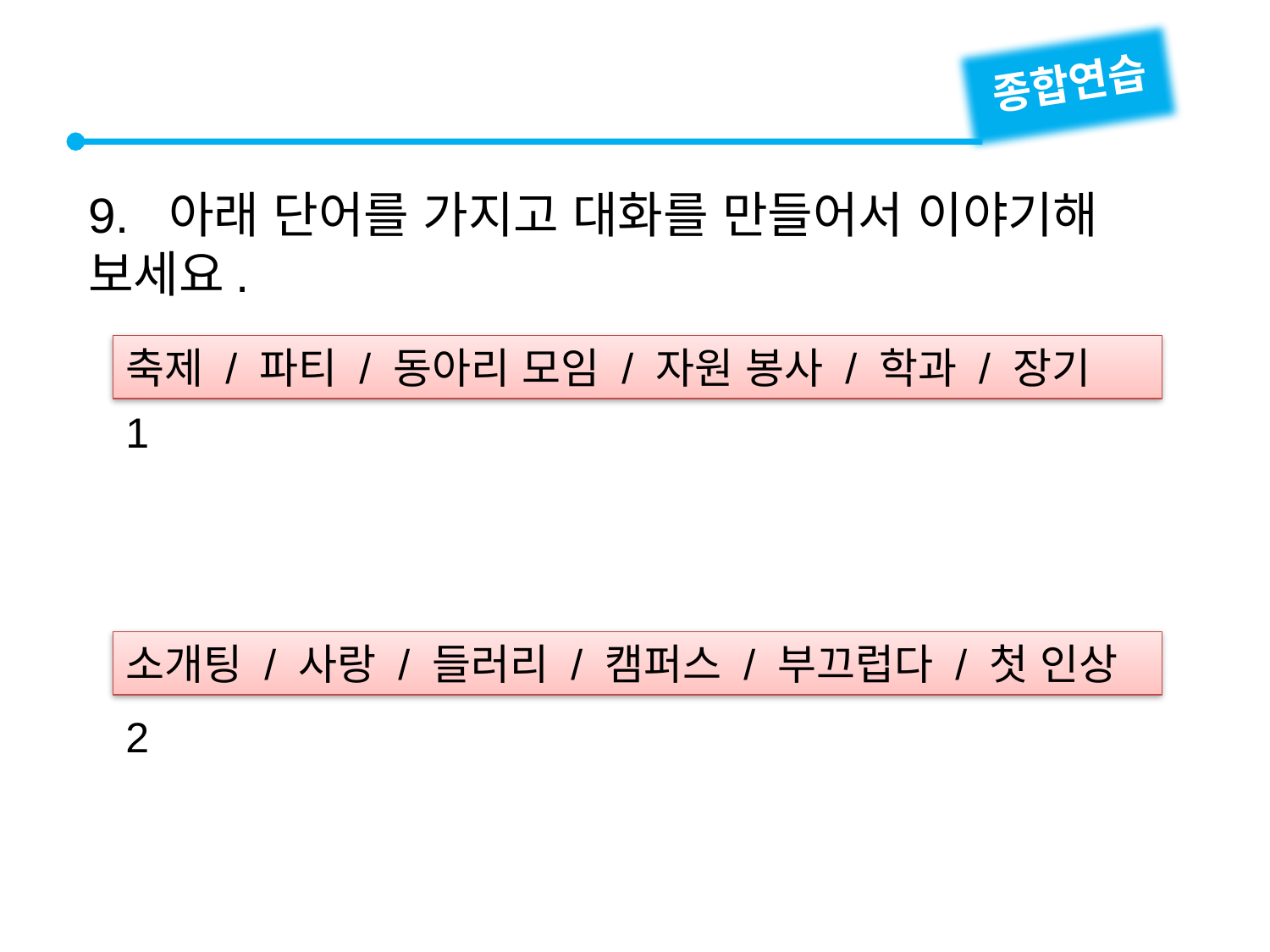

종합연습
9.  아래 단어를 가지고 대화를 만들어서 이야기해 보세요.
축제 / 파티 / 동아리 모임 / 자원 봉사 / 학과 / 장기
1

2
소개팅 / 사랑 / 들러리 / 캠퍼스 / 부끄럽다 / 첫 인상